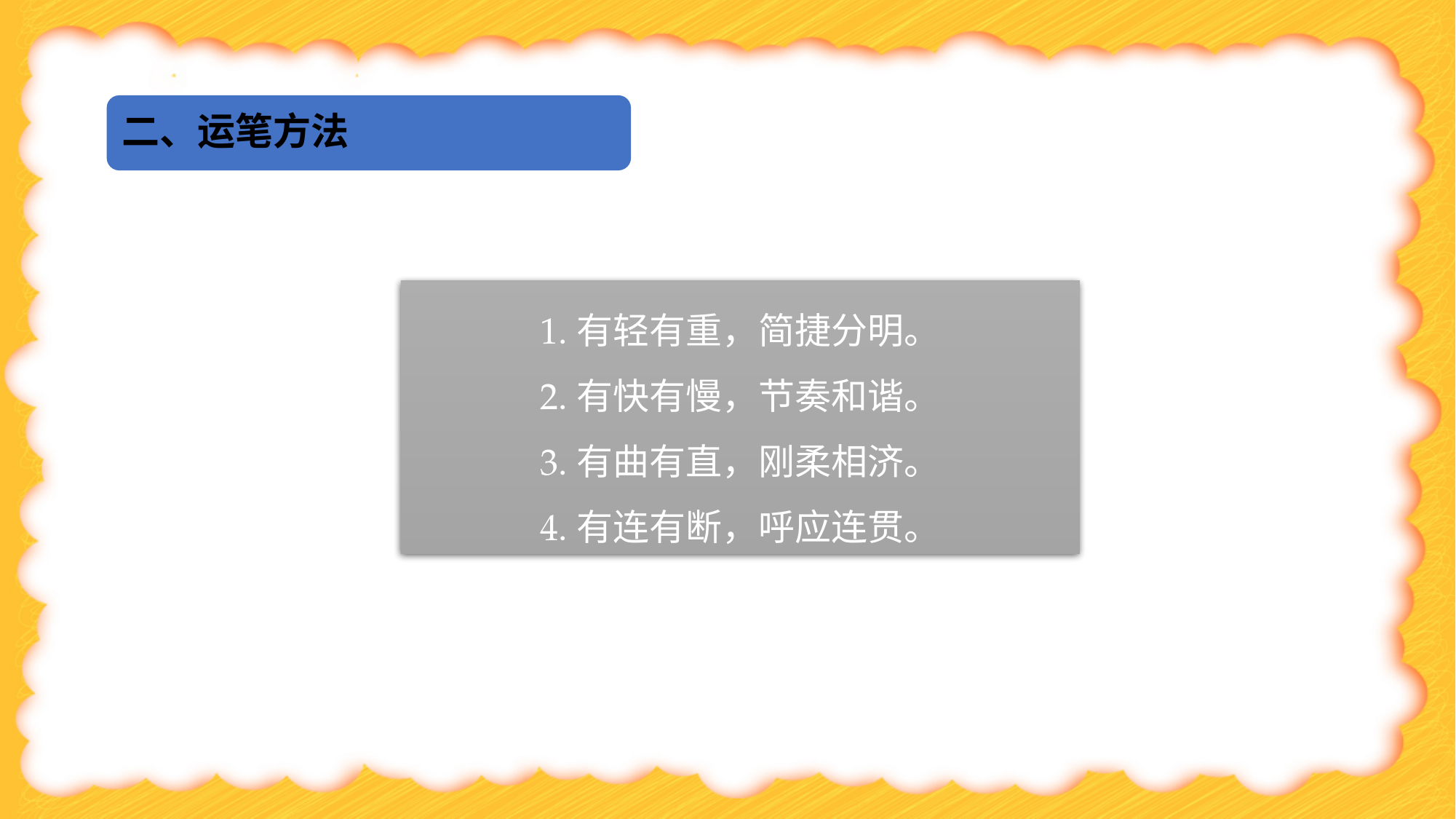

二、运笔方法
1.有轻有重，简捷分明。
2.有快有慢，节奏和谐。
3.有曲有直，刚柔相济。
4.有连有断，呼应连贯。